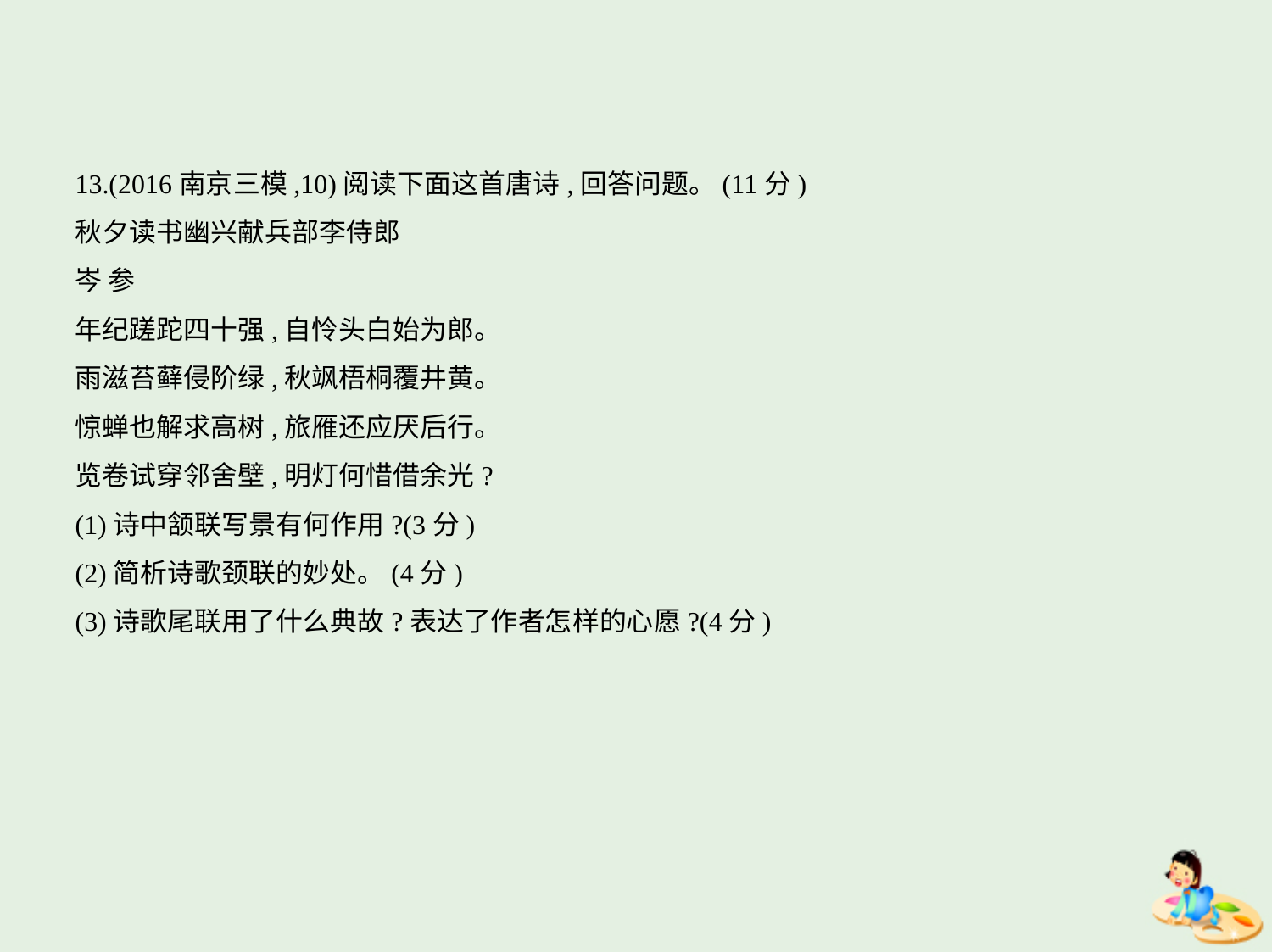

13.(2016南京三模,10)阅读下面这首唐诗,回答问题。(11分)
秋夕读书幽兴献兵部李侍郎
岑 参
年纪蹉跎四十强,自怜头白始为郎。
雨滋苔藓侵阶绿,秋飒梧桐覆井黄。
惊蝉也解求高树,旅雁还应厌后行。
览卷试穿邻舍壁,明灯何惜借余光?
(1)诗中颔联写景有何作用?(3分)
(2)简析诗歌颈联的妙处。(4分)
(3)诗歌尾联用了什么典故?表达了作者怎样的心愿?(4分)